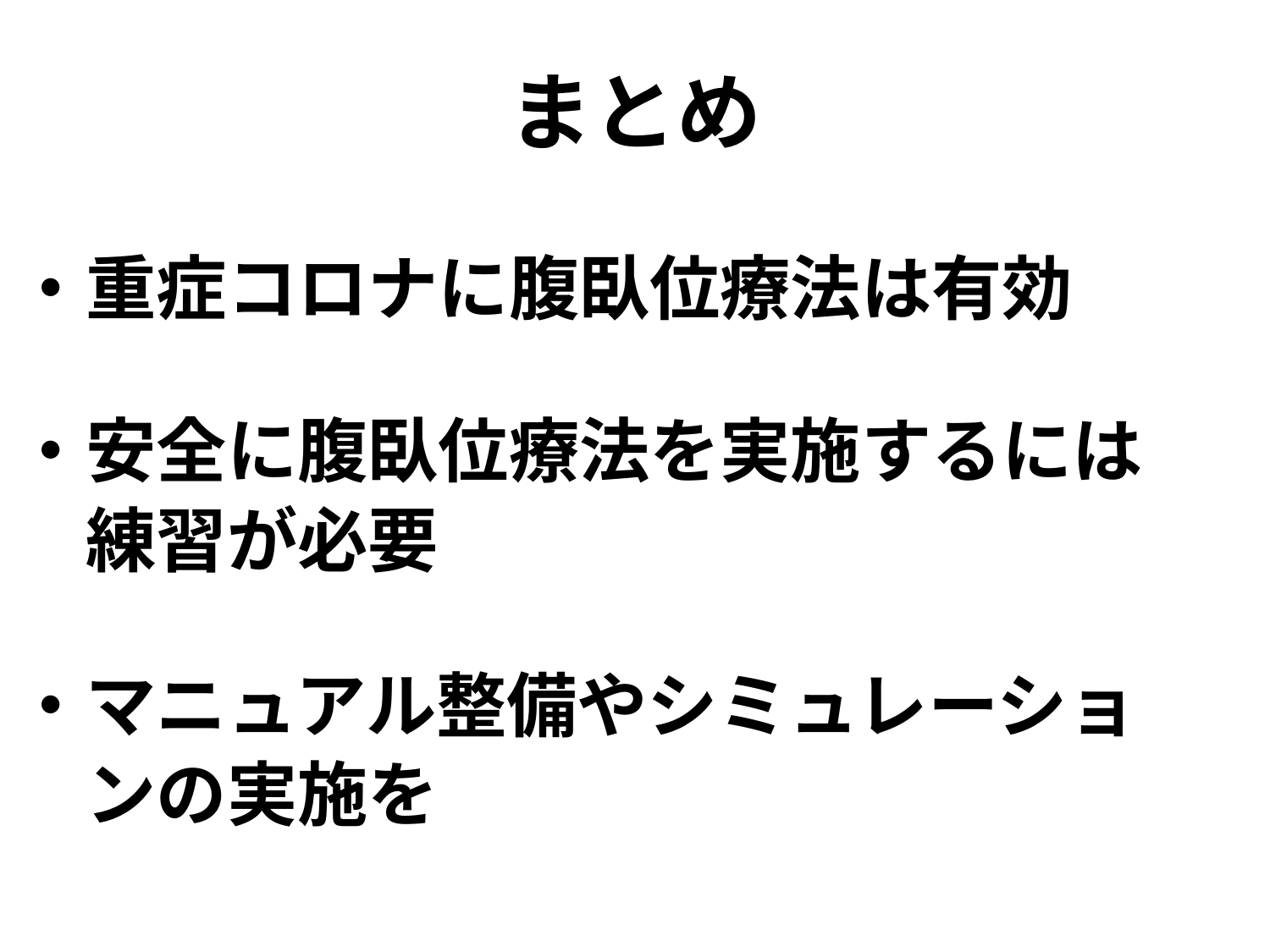

# まとめ
・重症コロナに腹臥位療法は有効
・安全に腹臥位療法を実施するには
　練習が必要

・マニュアル整備やシミュレーショ
　ンの実施を